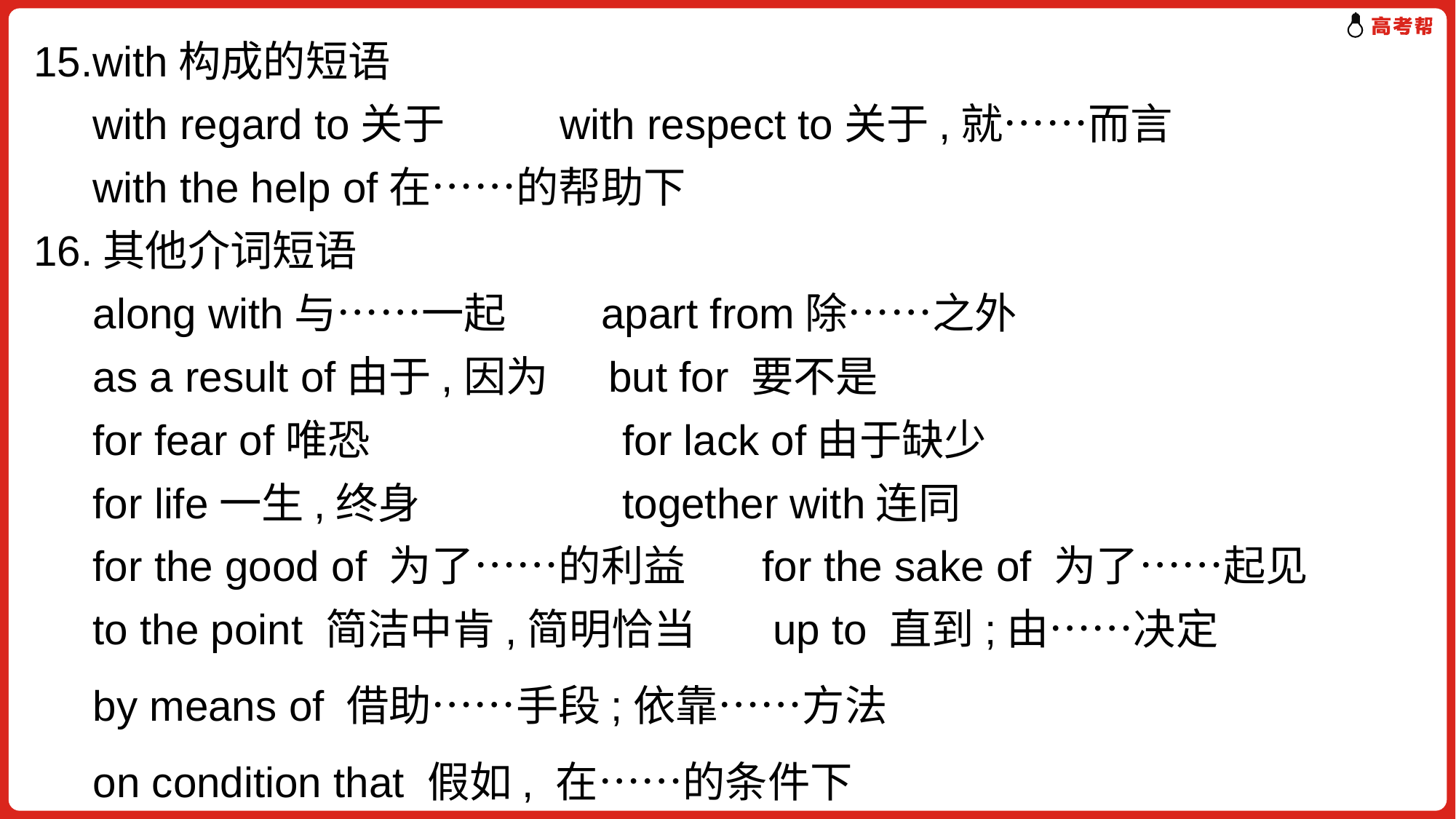

15.with构成的短语
     with regard to关于           with respect to关于,就……而言
     with the help of在……的帮助下
16.其他介词短语
     along with与……一起　　apart from除……之外
     as a result of由于,因为	  but for 要不是
     for fear of唯恐	               for lack of由于缺少
     for life一生,终身	               together with连同
     for the good of 为了……的利益       for the sake of 为了……起见
     to the point 简洁中肯,简明恰当       up to 直到;由……决定
     by means of 借助……手段;依靠……方法
     on condition that 假如, 在……的条件下